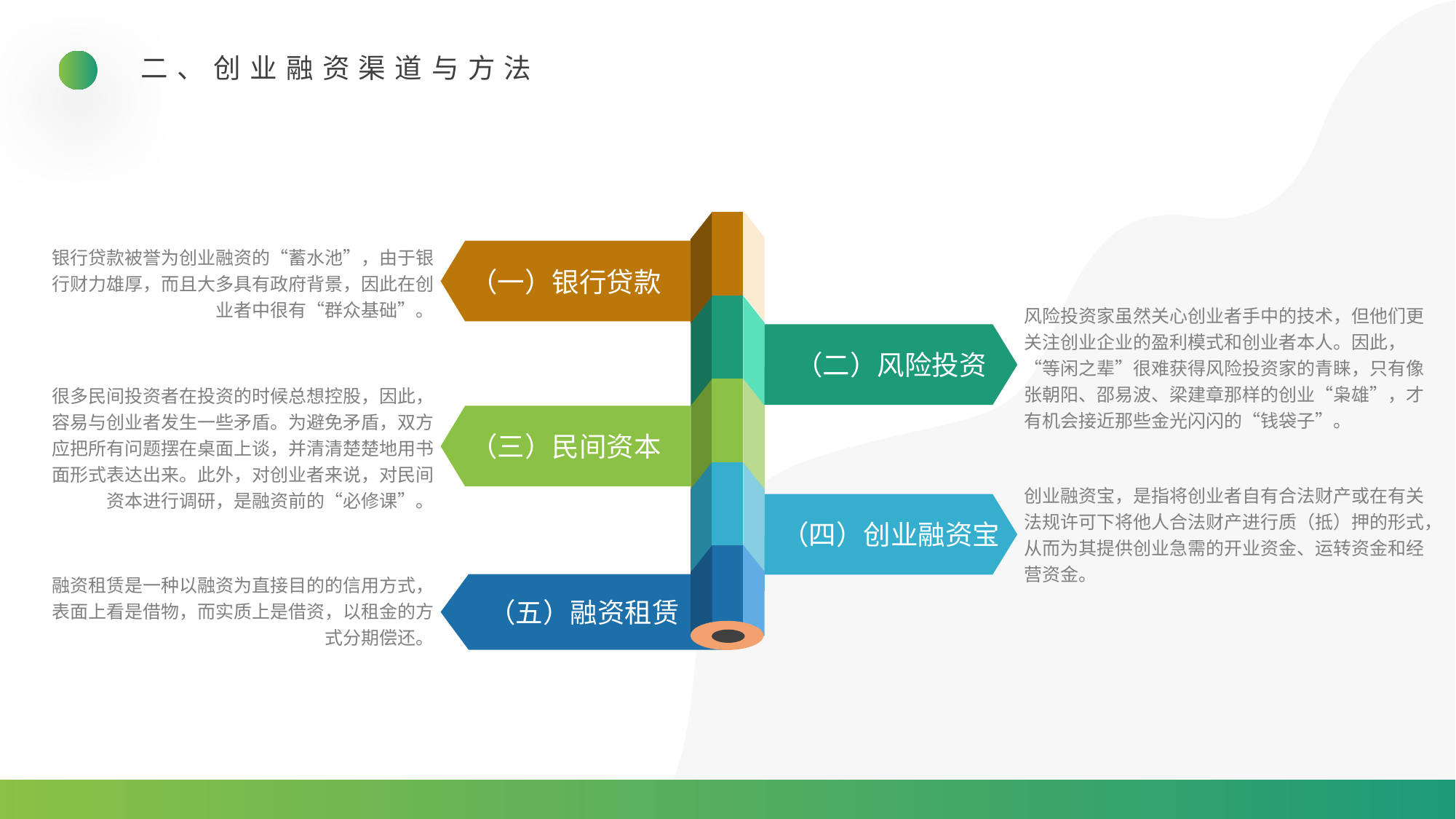

二、创业融资渠道与方法

银行贷款被誉为创业融资的“蓄水池”，由于银行财力雄厚，而且大多具有政府背景，因此在创业者中很有“群众基础”。
（一）银行贷款

（二）风险投资
风险投资家虽然关心创业者手中的技术，但他们更关注创业企业的盈利模式和创业者本人。因此，“等闲之辈”很难获得风险投资家的青睐，只有像张朝阳、邵易波、梁建章那样的创业“枭雄”，才有机会接近那些金光闪闪的“钱袋子”。

很多民间投资者在投资的时候总想控股，因此，容易与创业者发生一些矛盾。为避免矛盾，双方应把所有问题摆在桌面上谈，并清清楚楚地用书面形式表达出来。此外，对创业者来说，对民间资本进行调研，是融资前的“必修课”。
（三）民间资本

创业融资宝，是指将创业者自有合法财产或在有关法规许可下将他人合法财产进行质（抵）押的形式，从而为其提供创业急需的开业资金、运转资金和经营资金。
（四）创业融资宝

融资租赁是一种以融资为直接目的的信用方式，表面上看是借物，而实质上是借资，以租金的方式分期偿还。
（五）融资租赁